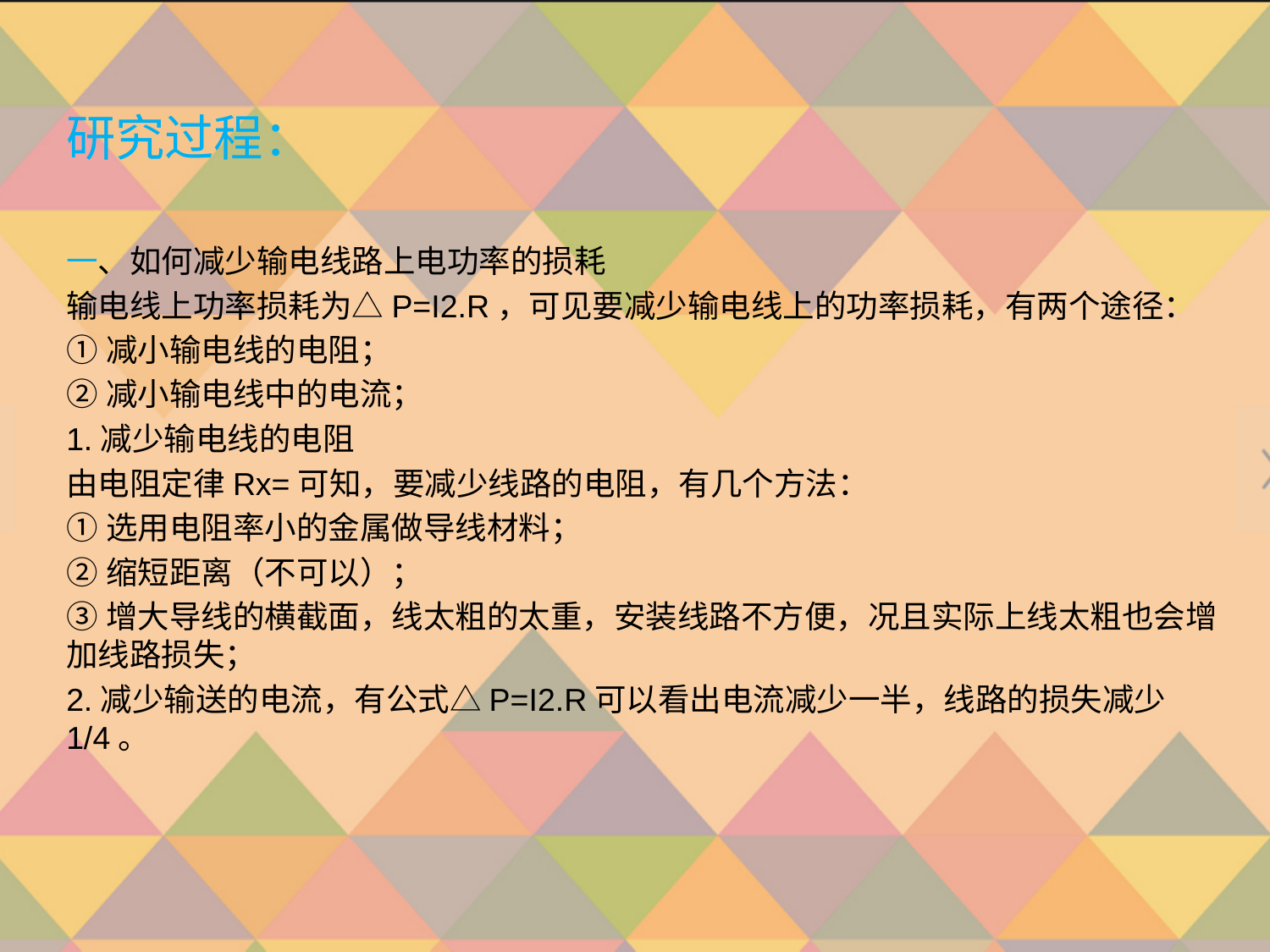

研究过程：

一、如何减少输电线路上电功率的损耗
输电线上功率损耗为△P=I2.R，可见要减少输电线上的功率损耗，有两个途径：
①减⼩输电线的电阻；
②减⼩输电线中的电流；
1.减少输电线的电阻
由电阻定律Rx=可知，要减少线路的电阻，有几个方法：
①选用电阻率小的金属做导线材料；
②缩短距离（不可以）；
③增大导线的横截面，线太粗的太重，安装线路不方便，况且实际上线太粗也会增加线路损失；
2.减少输送的电流，有公式△P=I2.R可以看出电流减少一半，线路的损失减少1/4。